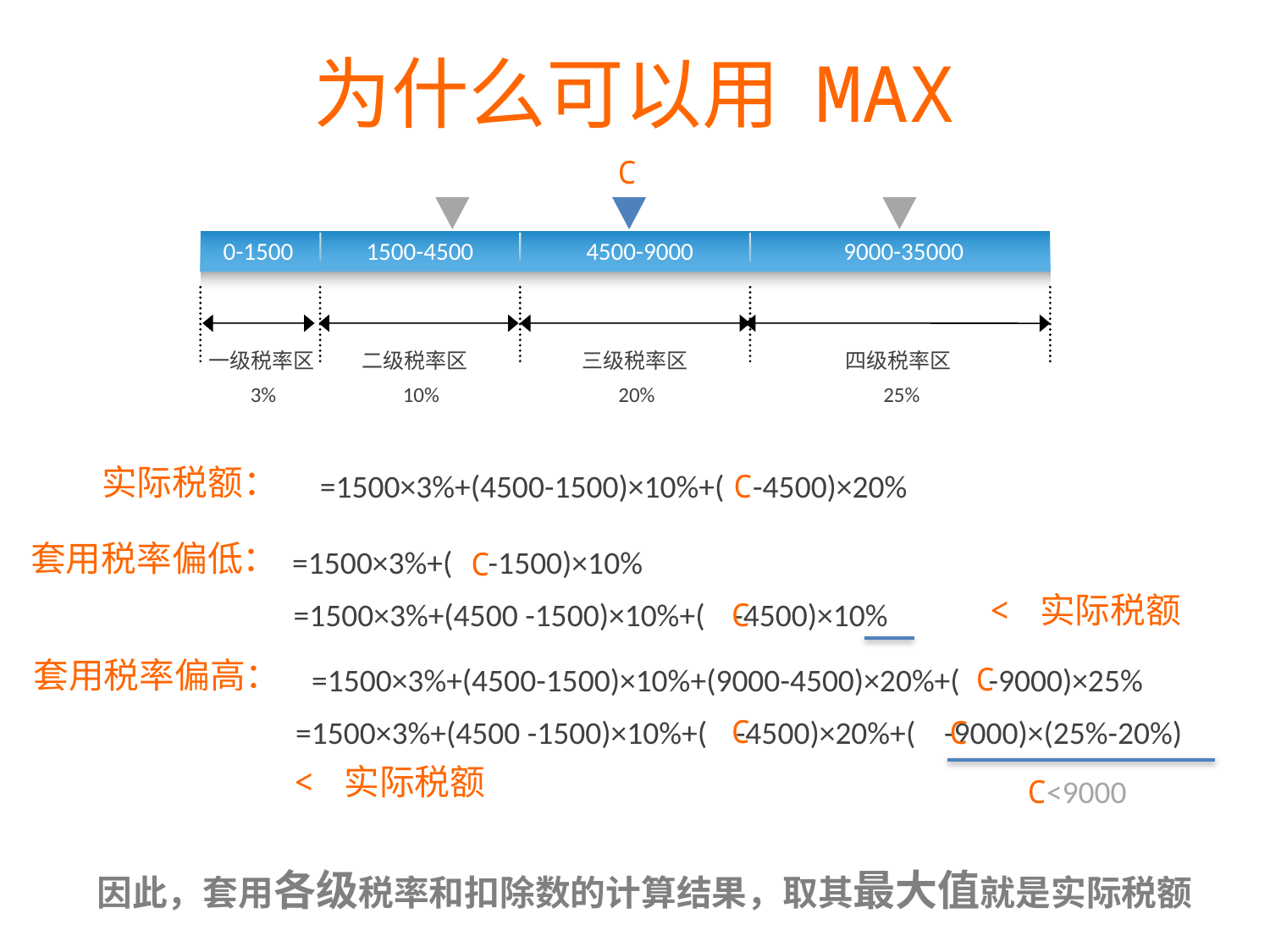

为什么可以用 MAX
C

0-1500
1500-4500
4500-9000
9000-35000

一级税率区
二级税率区
三级税率区
四级税率区
3%
10%
20%
25%
实际税额：
C
=1500×3%+(4500-1500)×10%+(    -4500)×20%
套用税率偏低：
=1500×3%+(     -1500)×10%
C
< 实际税额
=1500×3%+(4500 -1500)×10%+(    -4500)×10%
C
套用税率偏高：
C
=1500×3%+(4500-1500)×10%+(9000-4500)×20%+(    -9000)×25%
C
C
=1500×3%+(4500 -1500)×10%+(    -4500)×20%+(    -9000)×(25%-20%)
< 实际税额
C<9000
因此，套用各级税率和扣除数的计算结果，取其最大值就是实际税额